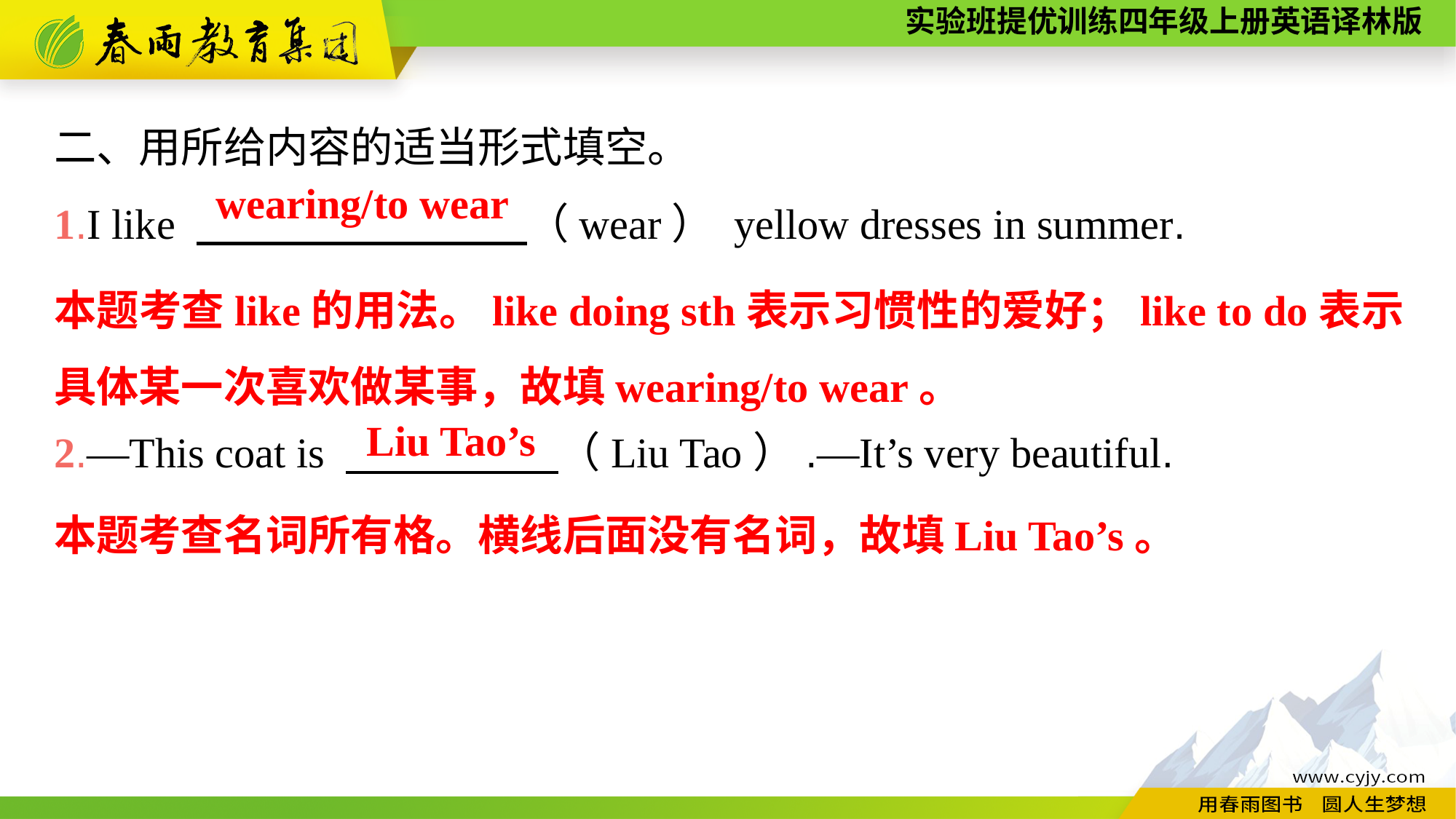

二、用所给内容的适当形式填空。
1.I like 　　　                 　（wear） yellow dresses in summer.

2.—This coat is 　         　　（Liu Tao）.—It’s very beautiful.
wearing/to wear
本题考查like的用法。like doing sth表示习惯性的爱好；like to do表示具体某一次喜欢做某事，故填wearing/to wear。
Liu Tao’s
本题考查名词所有格。横线后面没有名词，故填Liu Tao’s。